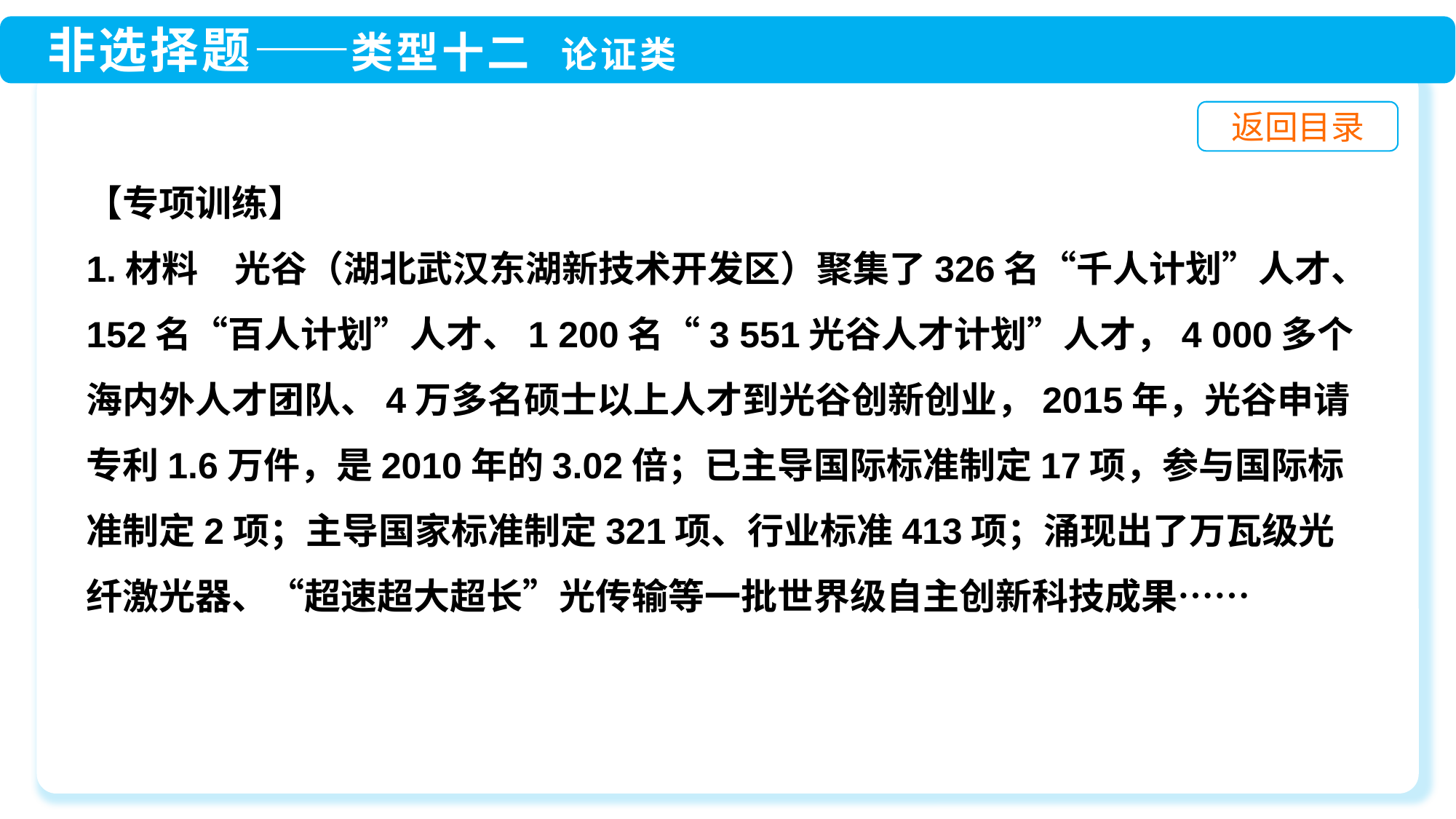

【专项训练】
1.材料　光谷（湖北武汉东湖新技术开发区）聚集了326名“千人计划”人才、152名“百人计划”人才、1 200名“3 551光谷人才计划”人才，4 000多个海内外人才团队、4万多名硕士以上人才到光谷创新创业，2015年，光谷申请专利1.6万件，是2010年的3.02倍；已主导国际标准制定17项，参与国际标准制定2项；主导国家标准制定321项、行业标准413项；涌现出了万瓦级光纤激光器、“超速超大超长”光传输等一批世界级自主创新科技成果……